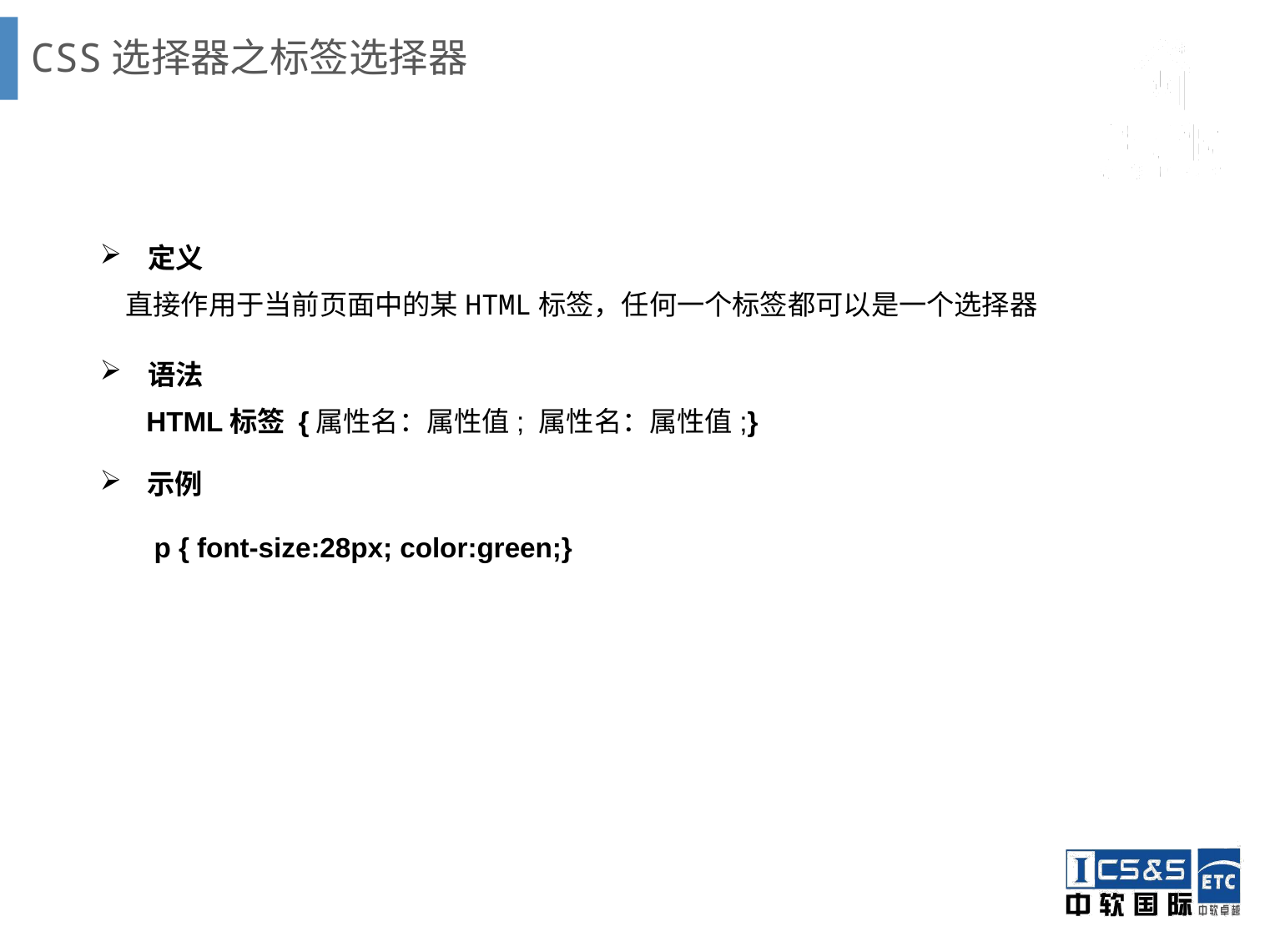

# CSS选择器之标签选择器
定义
   直接作用于当前页面中的某HTML标签，任何一个标签都可以是一个选择器
语法
      HTML标签 {属性名：属性值; 属性名：属性值;}
示例
       p { font-size:28px; color:green;}